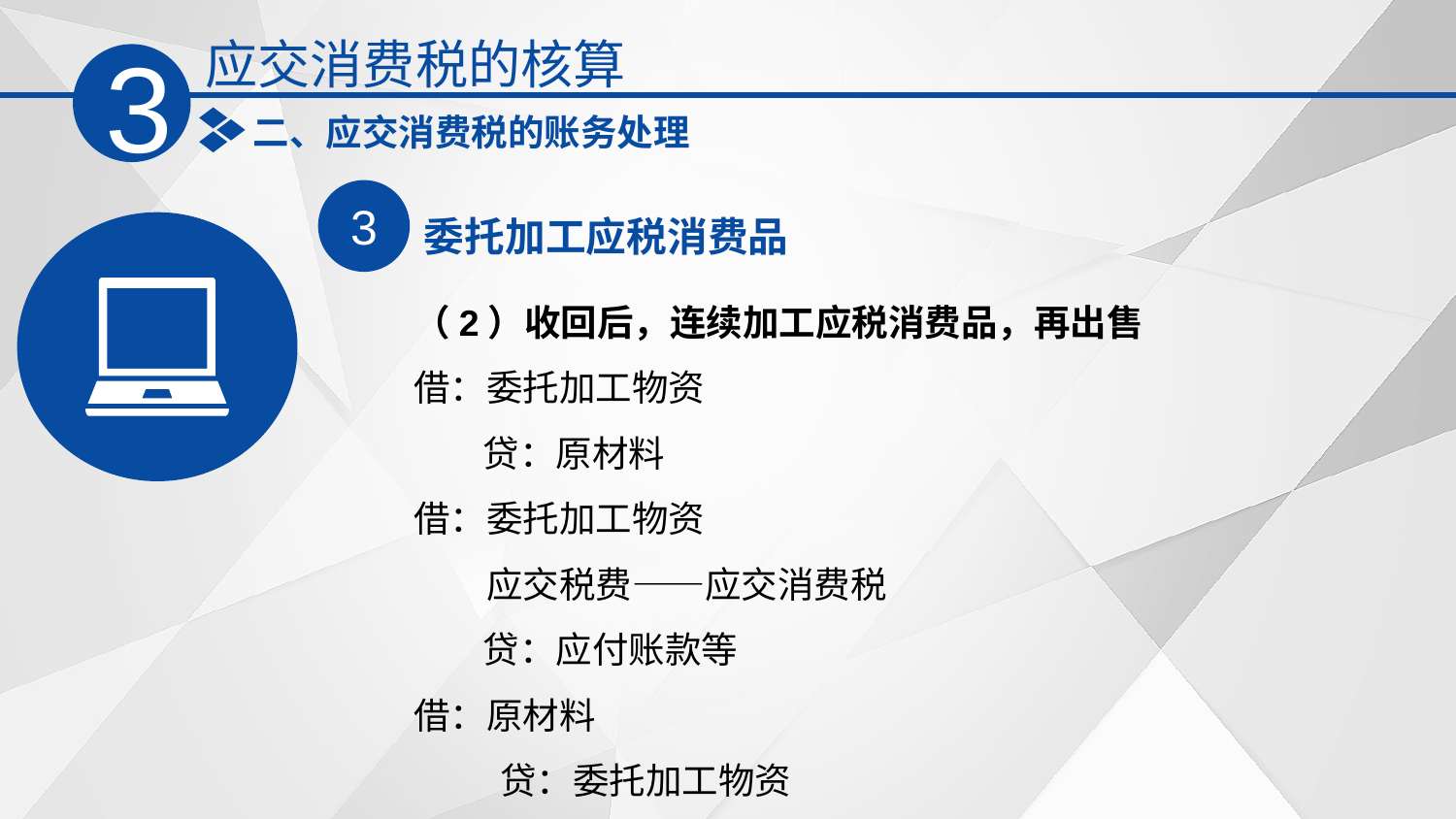

应交消费税的核算
3

二、应交消费税的账务处理

3
委托加工应税消费品

（2）收回后，连续加工应税消费品，再出售
借：委托加工物资
　    贷：原材料
借：委托加工物资
　　应交税费——应交消费税
　    贷：应付账款等
借：原材料
  　   贷：委托加工物资